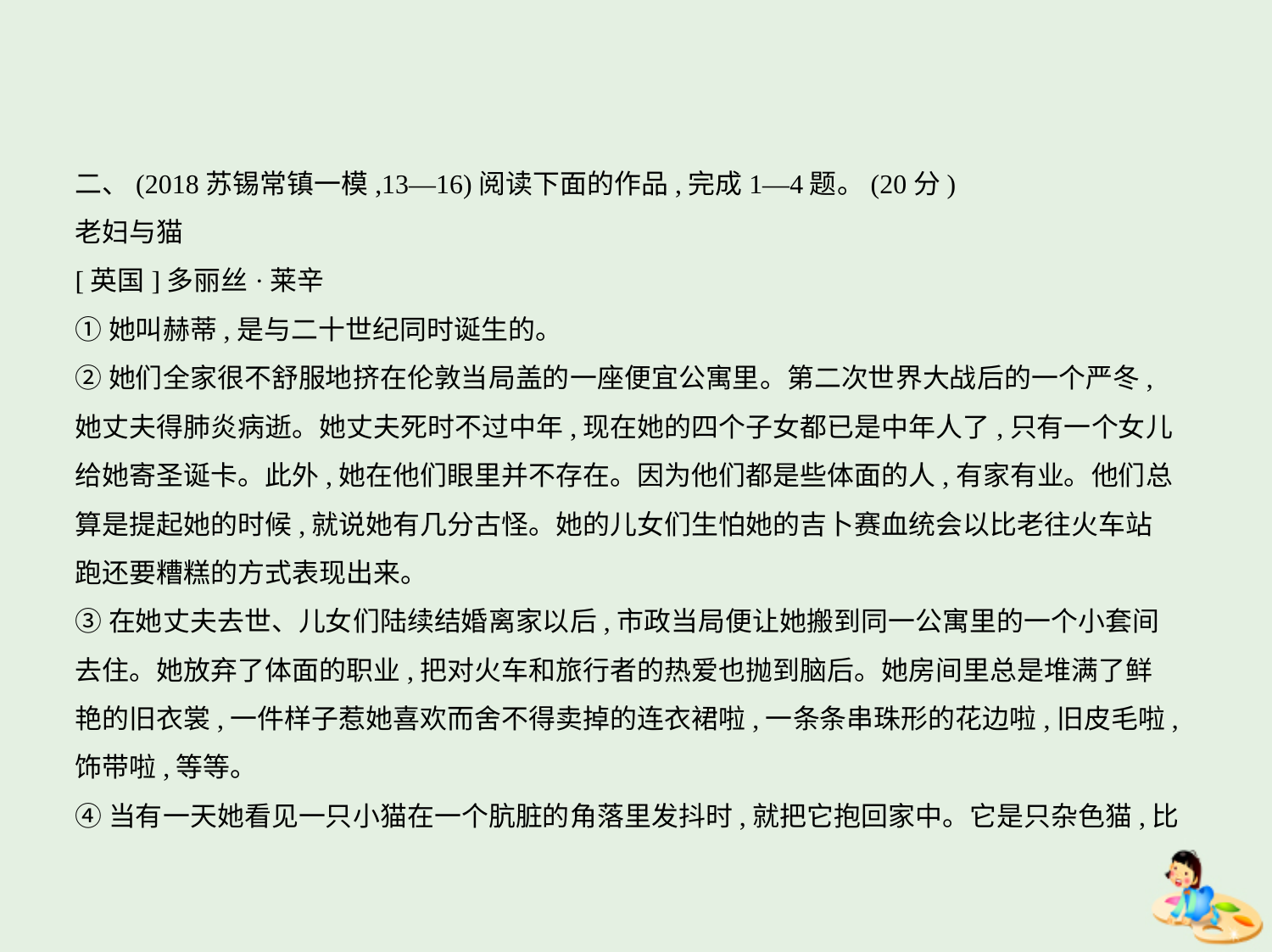

二、(2018苏锡常镇一模,13—16)阅读下面的作品,完成1—4题。(20分)
老妇与猫
[英国]多丽丝·莱辛
①她叫赫蒂,是与二十世纪同时诞生的。
②她们全家很不舒服地挤在伦敦当局盖的一座便宜公寓里。第二次世界大战后的一个严冬,
她丈夫得肺炎病逝。她丈夫死时不过中年,现在她的四个子女都已是中年人了,只有一个女儿
给她寄圣诞卡。此外,她在他们眼里并不存在。因为他们都是些体面的人,有家有业。他们总
算是提起她的时候,就说她有几分古怪。她的儿女们生怕她的吉卜赛血统会以比老往火车站
跑还要糟糕的方式表现出来。
③在她丈夫去世、儿女们陆续结婚离家以后,市政当局便让她搬到同一公寓里的一个小套间
去住。她放弃了体面的职业,把对火车和旅行者的热爱也抛到脑后。她房间里总是堆满了鲜
艳的旧衣裳,一件样子惹她喜欢而舍不得卖掉的连衣裙啦,一条条串珠形的花边啦,旧皮毛啦,
饰带啦,等等。
④当有一天她看见一只小猫在一个肮脏的角落里发抖时,就把它抱回家中。它是只杂色猫,比